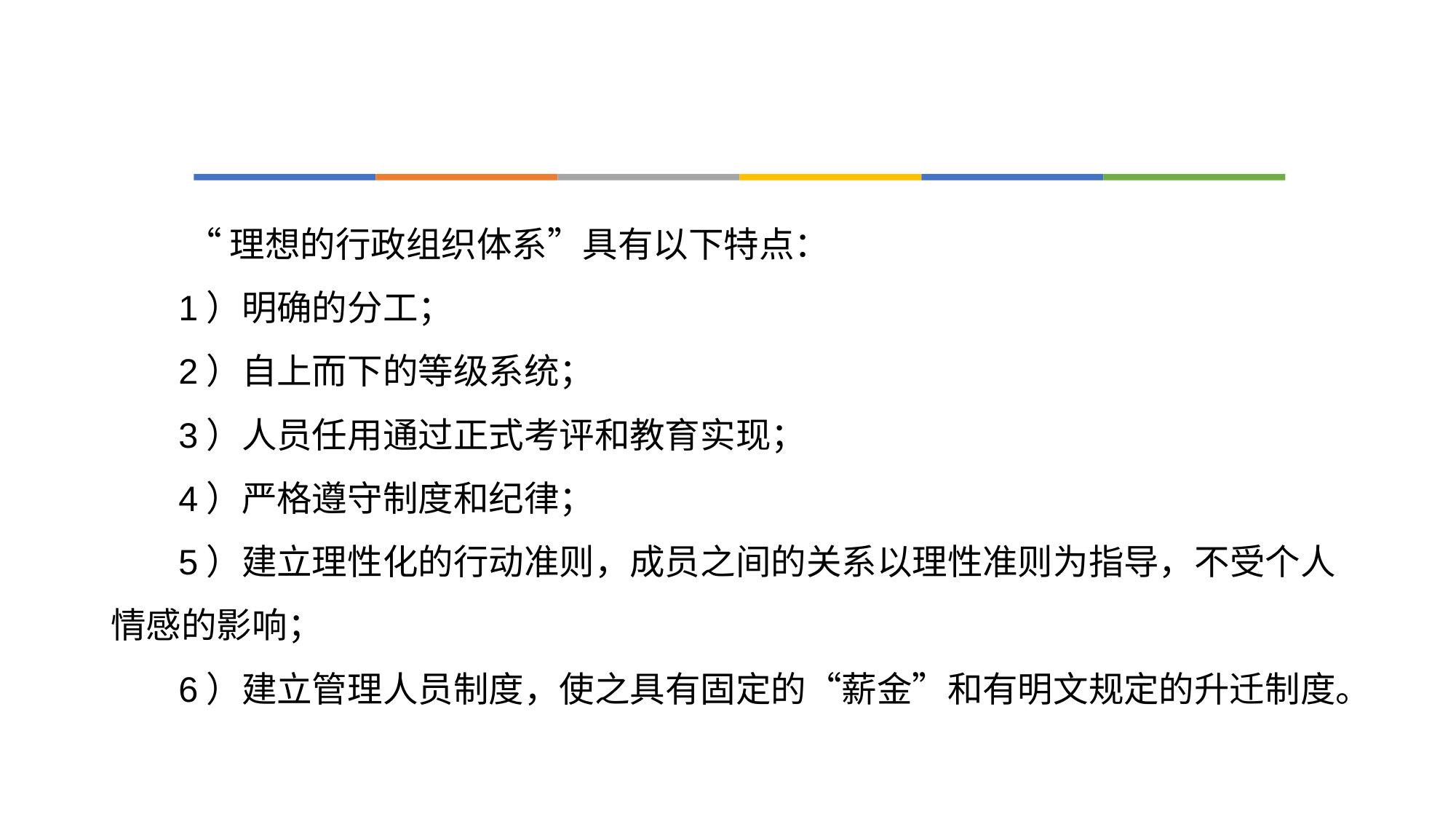

#
 “理想的行政组织体系”具有以下特点：
1）明确的分工；
2）自上而下的等级系统；
3）人员任用通过正式考评和教育实现；
4）严格遵守制度和纪律；
5）建立理性化的行动准则，成员之间的关系以理性准则为指导，不受个人情感的影响；
6）建立管理人员制度，使之具有固定的“薪金”和有明文规定的升迁制度。